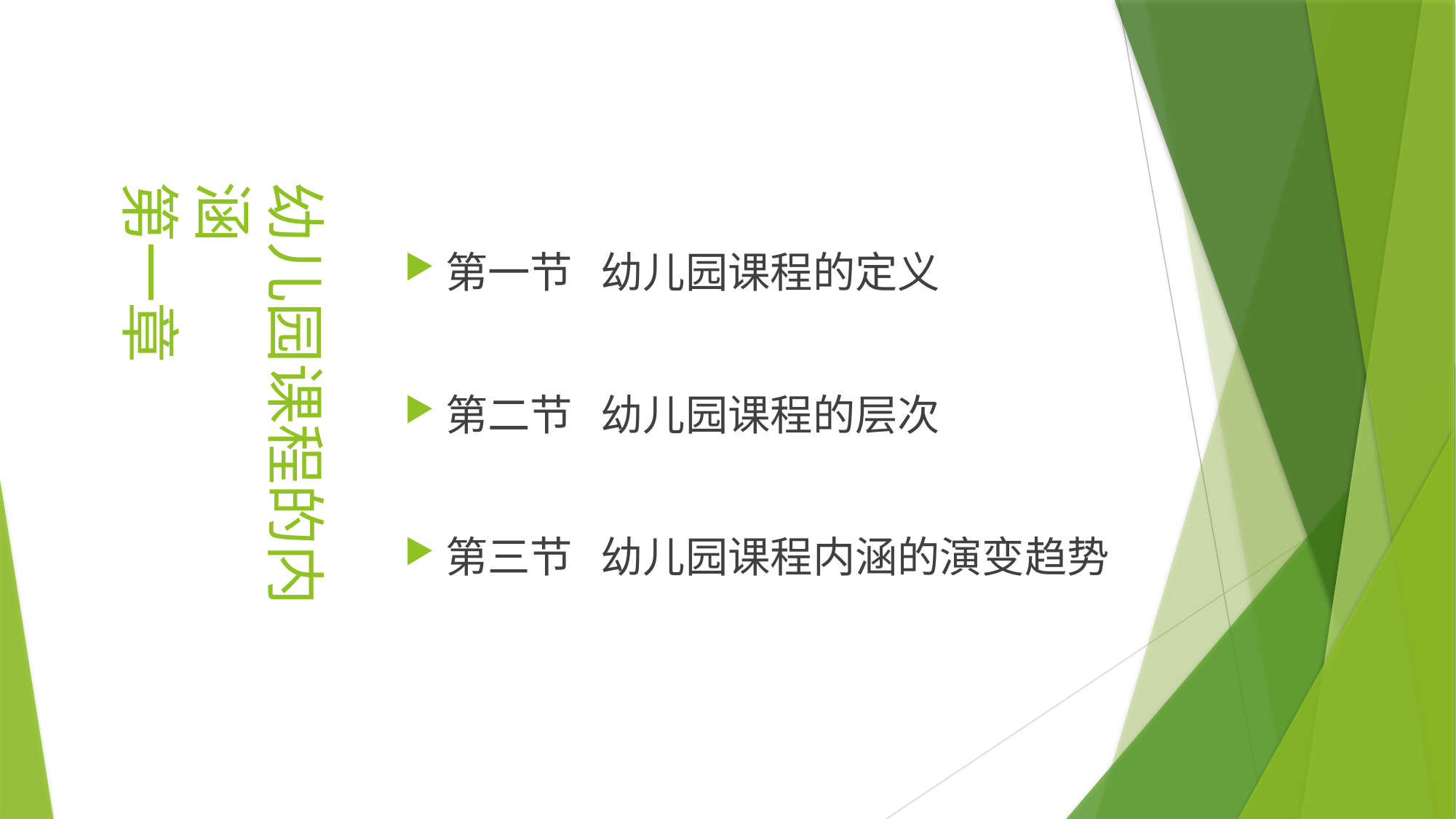

第一节   幼儿园课程的定义
第二节   幼儿园课程的层次
第三节   幼儿园课程内涵的演变趋势
幼儿园课程的内涵
第一章